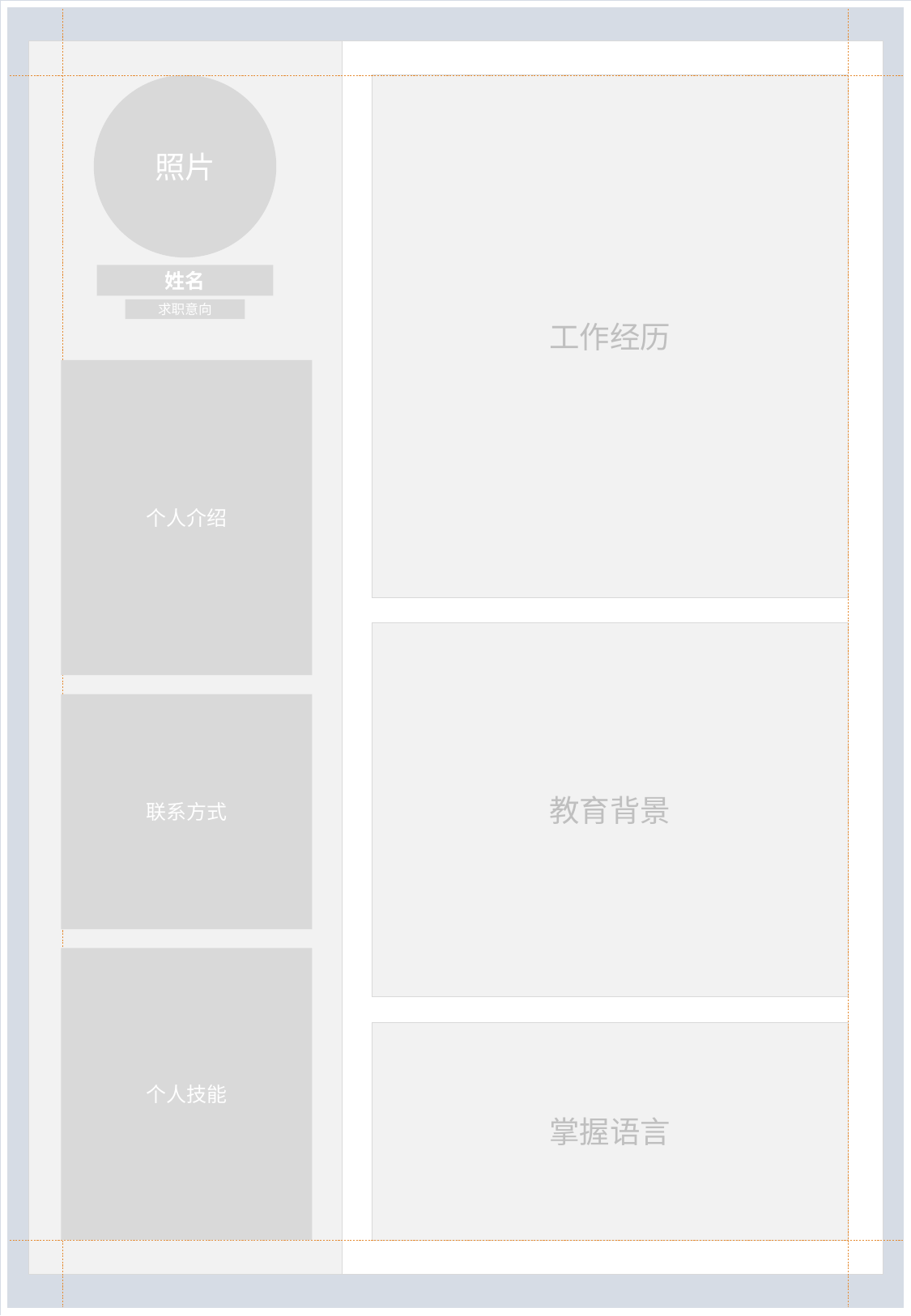

照片
工作经历
姓名
求职意向
个人介绍
教育背景
联系方式
个人技能
掌握语言